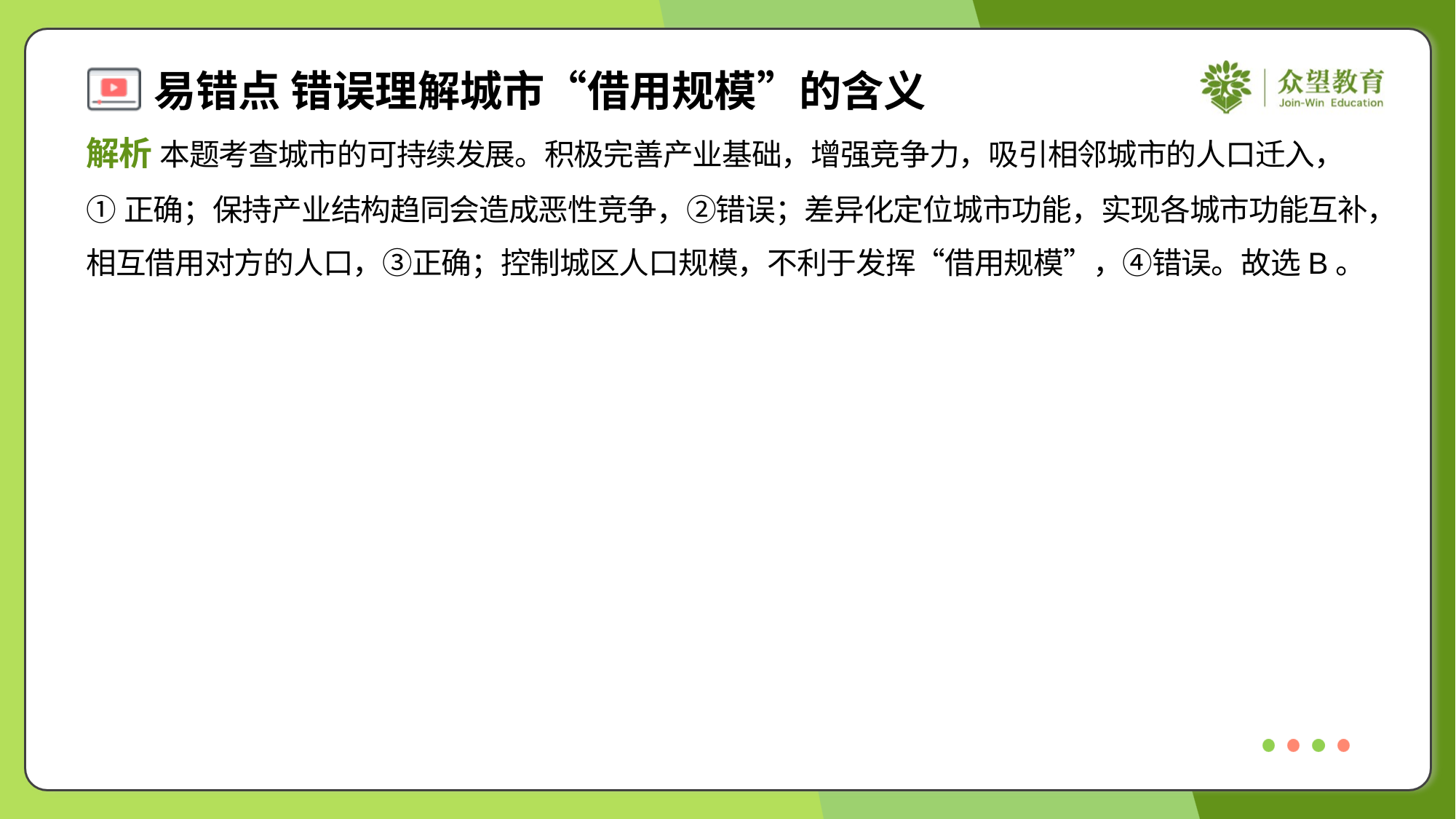

解析 本题考查城市的可持续发展。积极完善产业基础，增强竞争力，吸引相邻城市的人口迁入，
①正确；保持产业结构趋同会造成恶性竞争，②错误；差异化定位城市功能，实现各城市功能互补，
相互借用对方的人口，③正确；控制城区人口规模，不利于发挥“借用规模”，④错误。故选B。